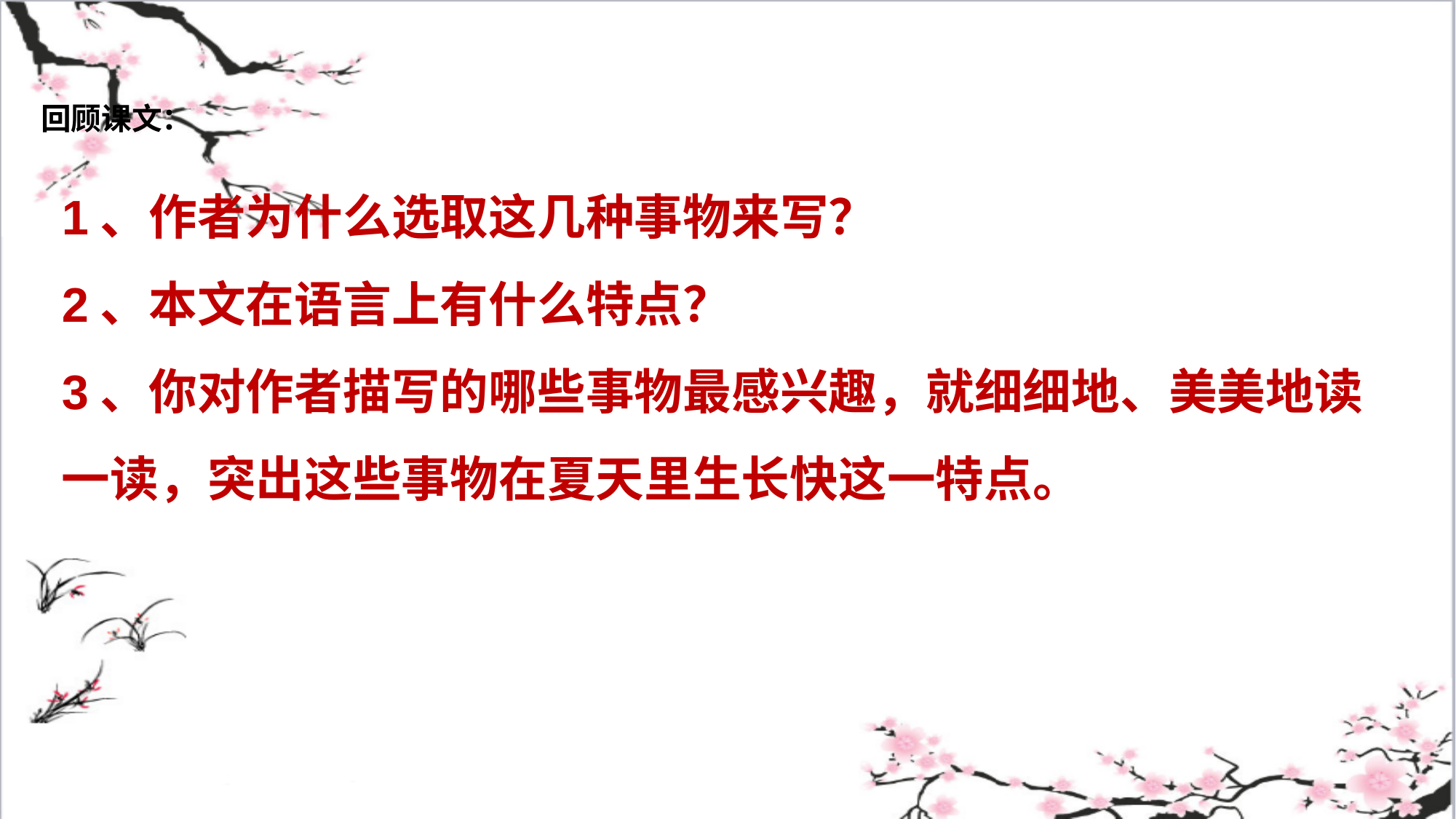

回顾课文：
1、作者为什么选取这几种事物来写？
2、本文在语言上有什么特点？
3、你对作者描写的哪些事物最感兴趣，就细细地、美美地读一读，突出这些事物在夏天里生长快这一特点。